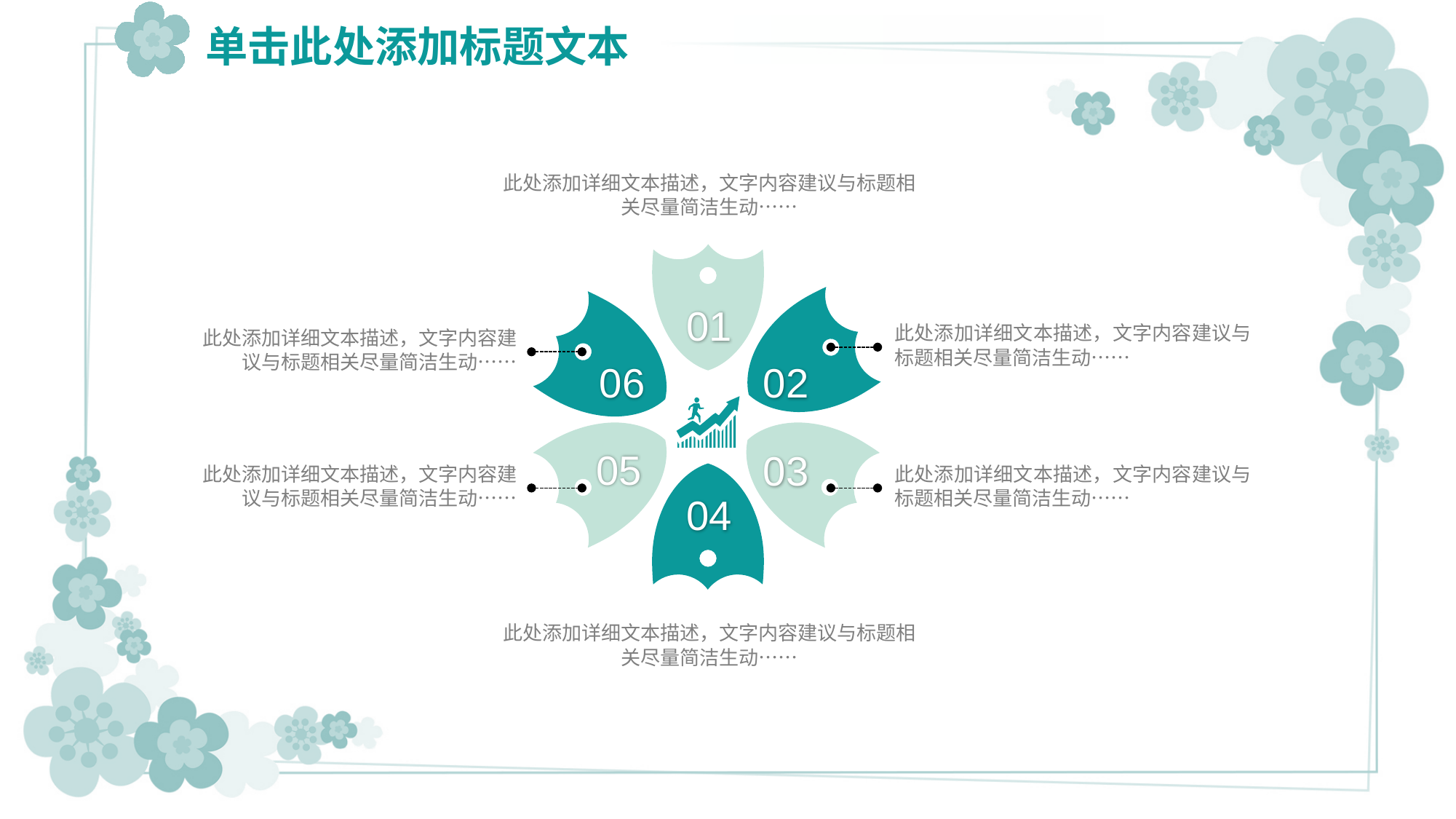

# 单击此处添加标题文本
此处添加详细文本描述，文字内容建议与标题相关尽量简洁生动……

01

02

06
此处添加详细文本描述，文字内容建议与标题相关尽量简洁生动……
此处添加详细文本描述，文字内容建议与标题相关尽量简洁生动……

05

03
此处添加详细文本描述，文字内容建议与标题相关尽量简洁生动……
此处添加详细文本描述，文字内容建议与标题相关尽量简洁生动……

04
此处添加详细文本描述，文字内容建议与标题相关尽量简洁生动……